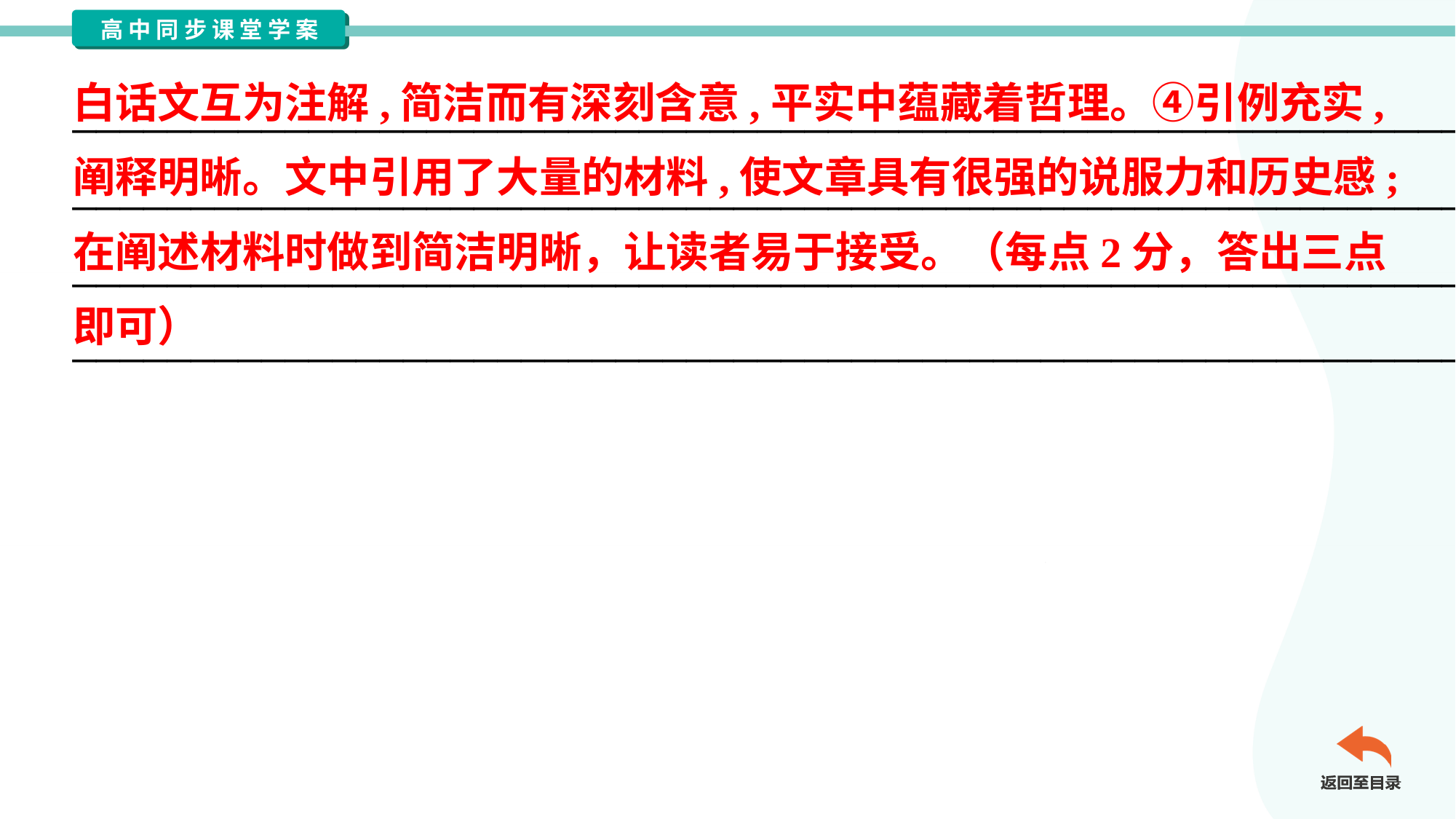

白话文互为注解,简洁而有深刻含意,平实中蕴藏着哲理。④引例充实,
阐释明晰。文中引用了大量的材料,使文章具有很强的说服力和历史感;
在阐述材料时做到简洁明晰，让读者易于接受。（每点2分，答出三点
即可）
_____________________________________________________________
_____________________________________________________________
_____________________________________________________________
_____________________________________________________________